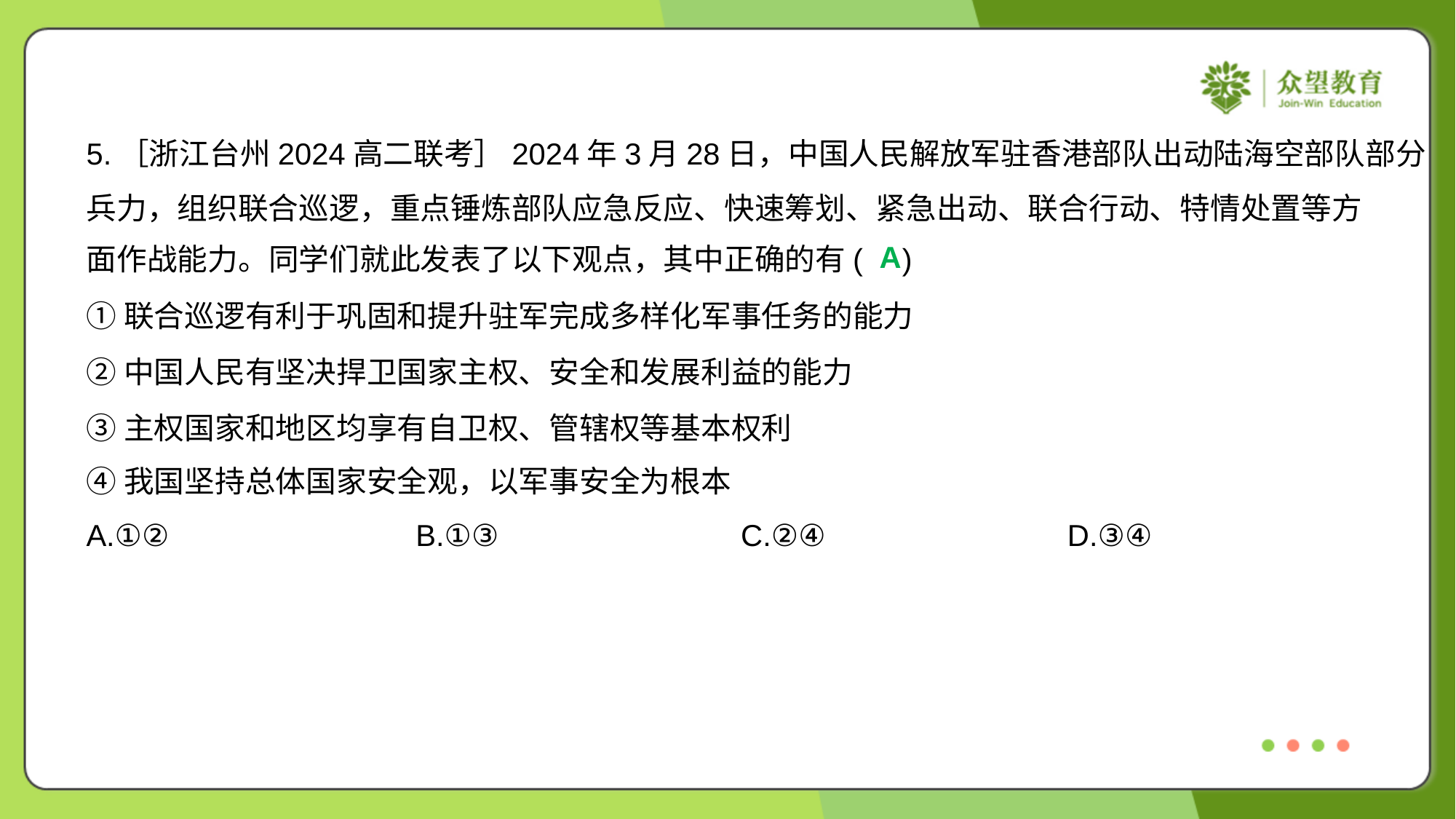

5.［浙江台州2024高二联考］2024年3月28日，中国人民解放军驻香港部队出动陆海空部队部分
兵力，组织联合巡逻，重点锤炼部队应急反应、快速筹划、紧急出动、联合行动、特情处置等方
面作战能力。同学们就此发表了以下观点，其中正确的有(     )
A
①联合巡逻有利于巩固和提升驻军完成多样化军事任务的能力
②中国人民有坚决捍卫国家主权、安全和发展利益的能力
③主权国家和地区均享有自卫权、管辖权等基本权利
④我国坚持总体国家安全观，以军事安全为根本
A.①②	B.①③	C.②④	D.③④